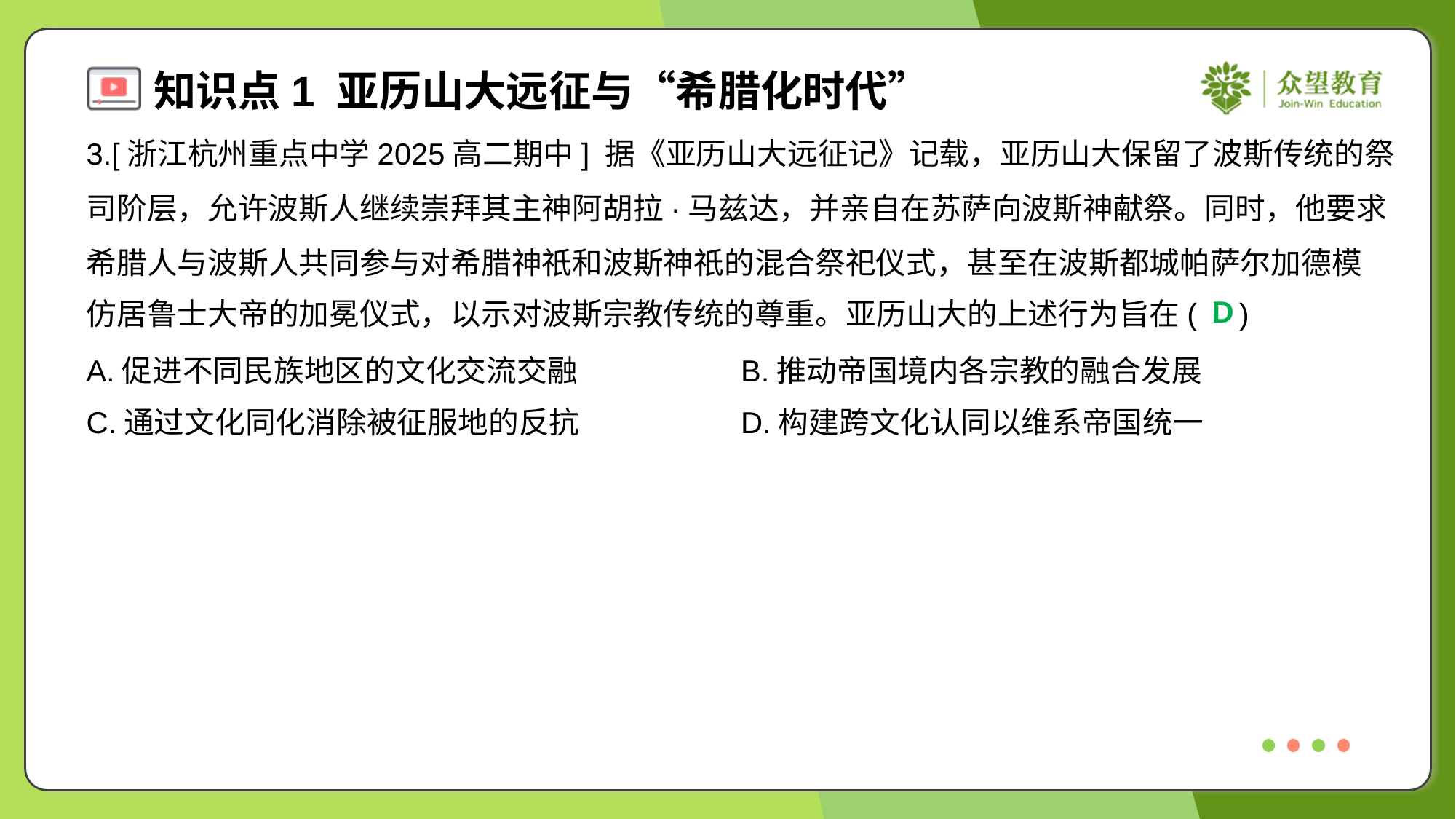

3.[浙江杭州重点中学2025高二期中] 据《亚历山大远征记》记载，亚历山大保留了波斯传统的祭
司阶层，允许波斯人继续崇拜其主神阿胡拉·马兹达，并亲自在苏萨向波斯神献祭。同时，他要求
希腊人与波斯人共同参与对希腊神祇和波斯神祇的混合祭祀仪式，甚至在波斯都城帕萨尔加德模
仿居鲁士大帝的加冕仪式，以示对波斯宗教传统的尊重。亚历山大的上述行为旨在(     )
D
A.促进不同民族地区的文化交流交融	B.推动帝国境内各宗教的融合发展
C.通过文化同化消除被征服地的反抗	D.构建跨文化认同以维系帝国统一